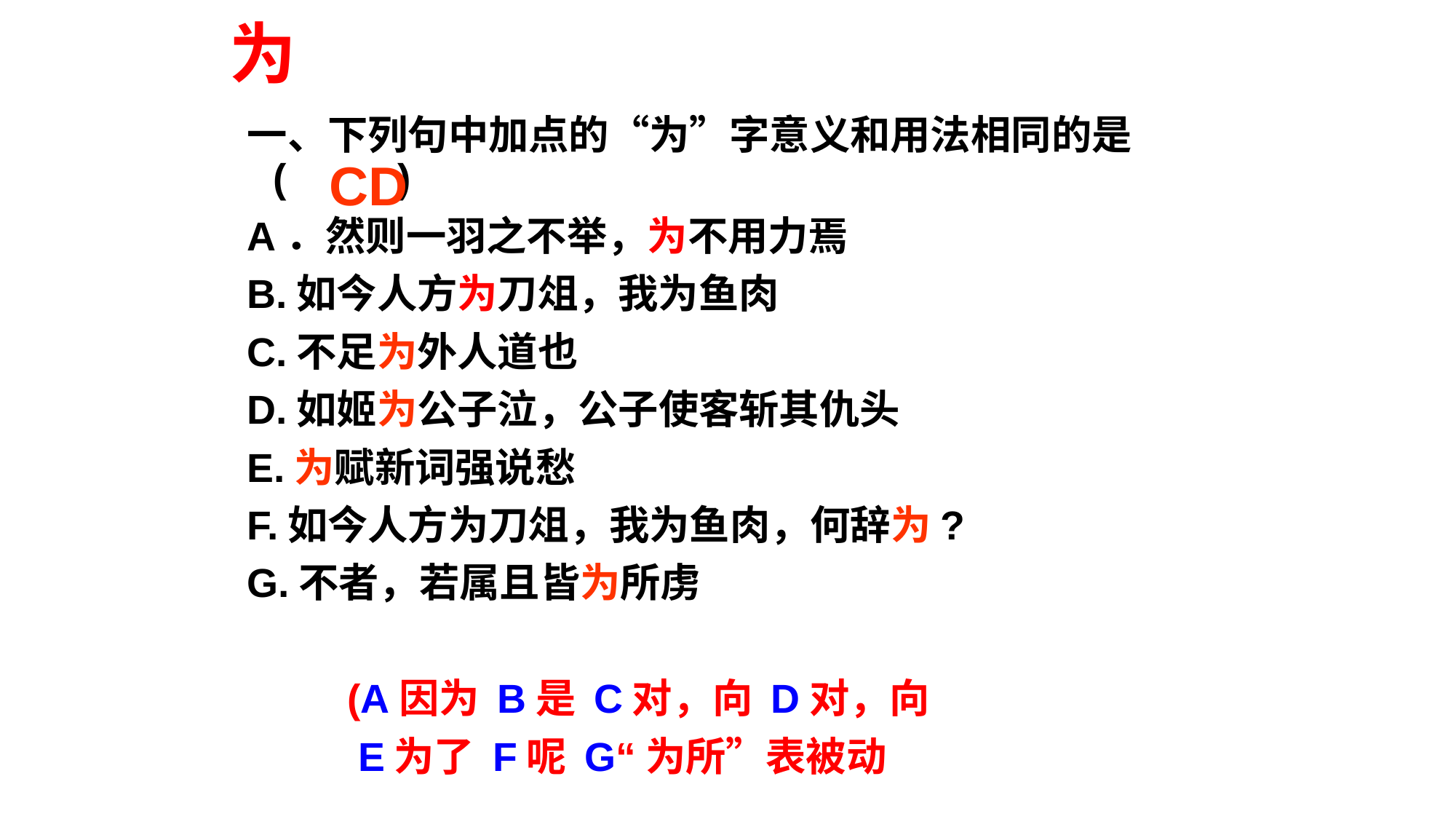

# 为
一、下列句中加点的“为”字意义和用法相同的是 (          )
A．然则一羽之不举，为不用力焉
B.如今人方为刀俎，我为鱼肉
C.不足为外人道也
D.如姬为公子泣，公子使客斩其仇头
E.为赋新词强说愁
F.如今人方为刀俎，我为鱼肉，何辞为?
G.不者，若属且皆为所虏

         (A因为 B是 C对，向 D对，向
          E为了 F呢 G“为所”表被动
CD